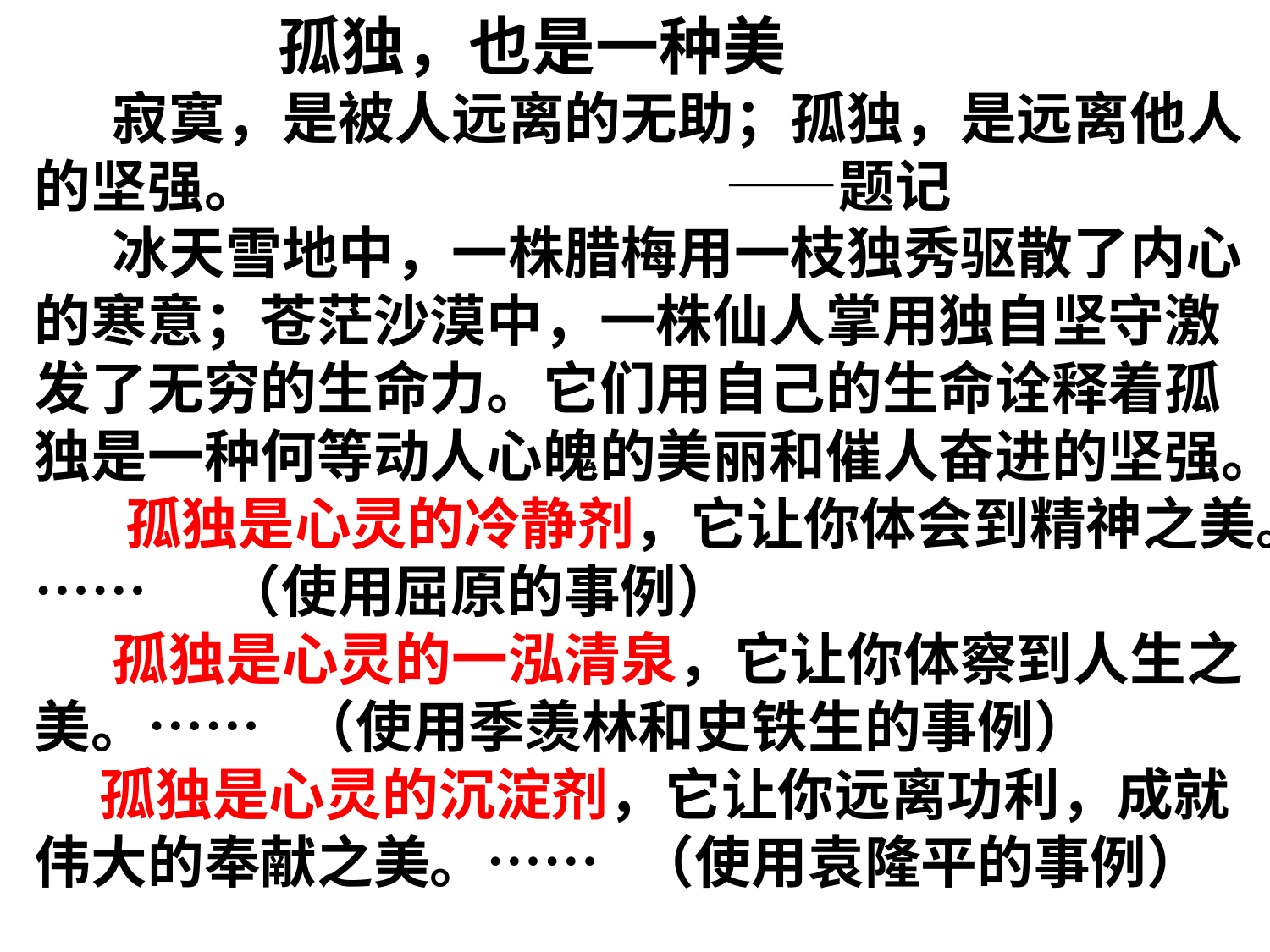

孤独，也是一种美
     寂寞，是被人远离的无助；孤独，是远离他人
的坚强。                                    ——题记
     冰天雪地中，一株腊梅用一枝独秀驱散了内心
的寒意；苍茫沙漠中，一株仙人掌用独自坚守激发了无穷的生命力。它们用自己的生命诠释着孤独是一种何等动人心魄的美丽和催人奋进的坚强。
      孤独是心灵的冷静剂，它让你体会到精神之美。……      （使用屈原的事例）
     孤独是心灵的一泓清泉，它让你体察到人生之
美。……   （使用季羡林和史铁生的事例）
    孤独是心灵的沉淀剂，它让你远离功利，成就
伟大的奉献之美。……   （使用袁隆平的事例）